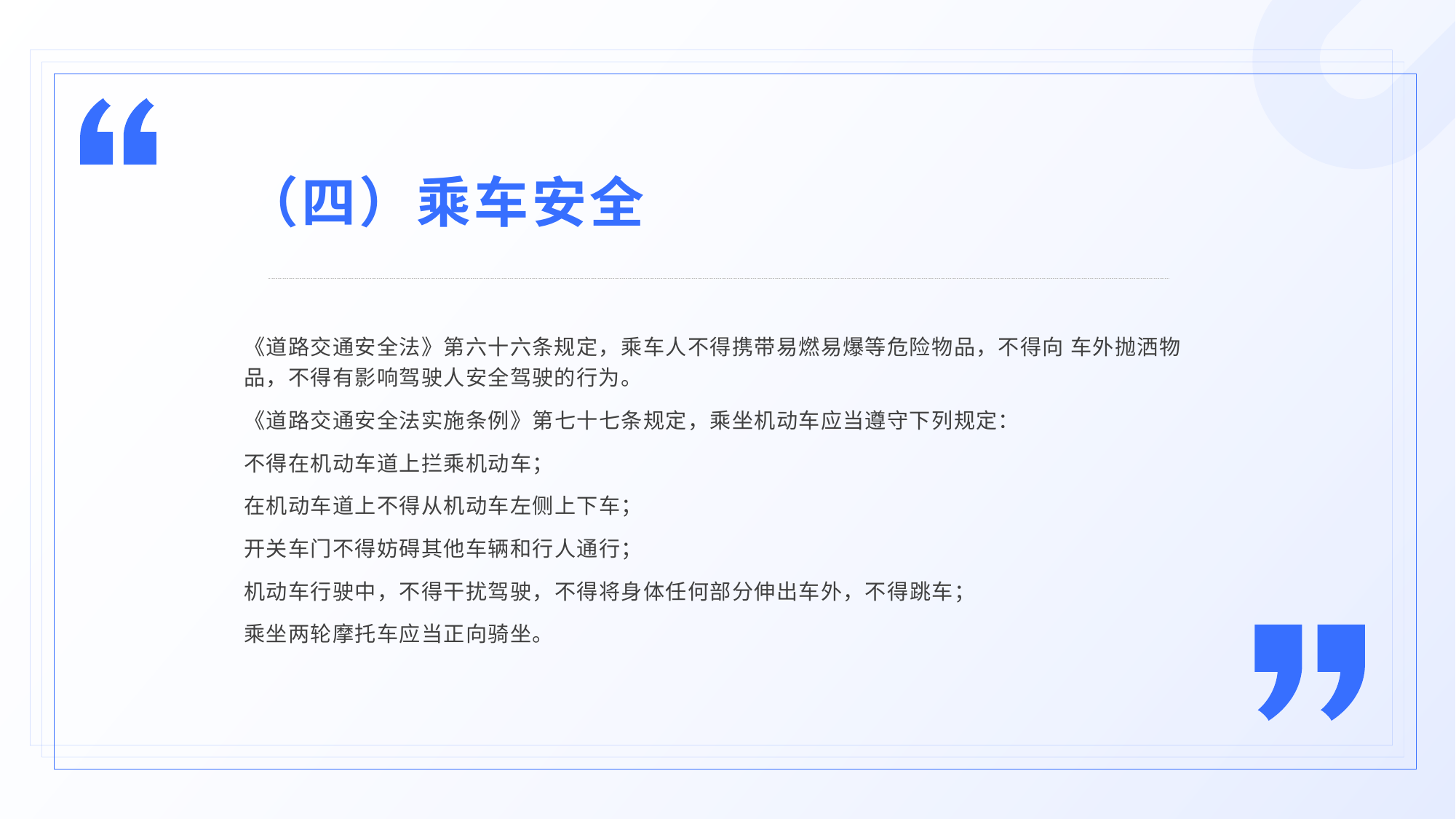

（四）乘车安全
《道路交通安全法》第六十六条规定，乘车人不得携带易燃易爆等危险物品，不得向 车外抛洒物品，不得有影响驾驶人安全驾驶的行为。
《道路交通安全法实施条例》第七十七条规定，乘坐机动车应当遵守下列规定：
不得在机动车道上拦乘机动车；
在机动车道上不得从机动车左侧上下车；
开关车门不得妨碍其他车辆和行人通行；
机动车行驶中，不得干扰驾驶，不得将身体任何部分伸出车外，不得跳车；
乘坐两轮摩托车应当正向骑坐。